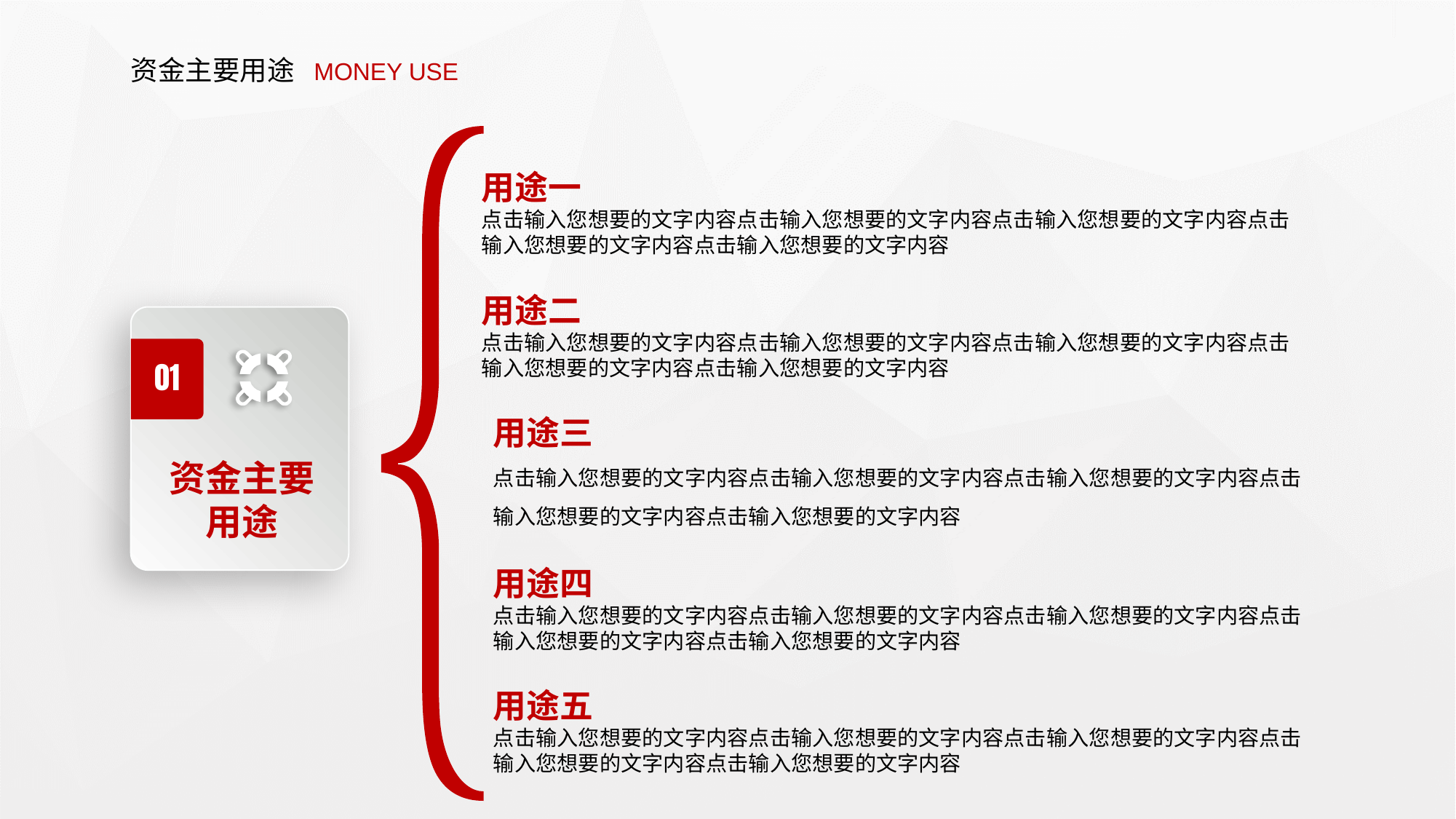

资金主要用途
MONEY USE

用途一
点击输入您想要的文字内容点击输入您想要的文字内容点击输入您想要的文字内容点击输入您想要的文字内容点击输入您想要的文字内容

用途二
点击输入您想要的文字内容点击输入您想要的文字内容点击输入您想要的文字内容点击输入您想要的文字内容点击输入您想要的文字内容

01
资金主要
用途
用途三
点击输入您想要的文字内容点击输入您想要的文字内容点击输入您想要的文字内容点击输入您想要的文字内容点击输入您想要的文字内容

用途四
点击输入您想要的文字内容点击输入您想要的文字内容点击输入您想要的文字内容点击输入您想要的文字内容点击输入您想要的文字内容

用途五
点击输入您想要的文字内容点击输入您想要的文字内容点击输入您想要的文字内容点击输入您想要的文字内容点击输入您想要的文字内容